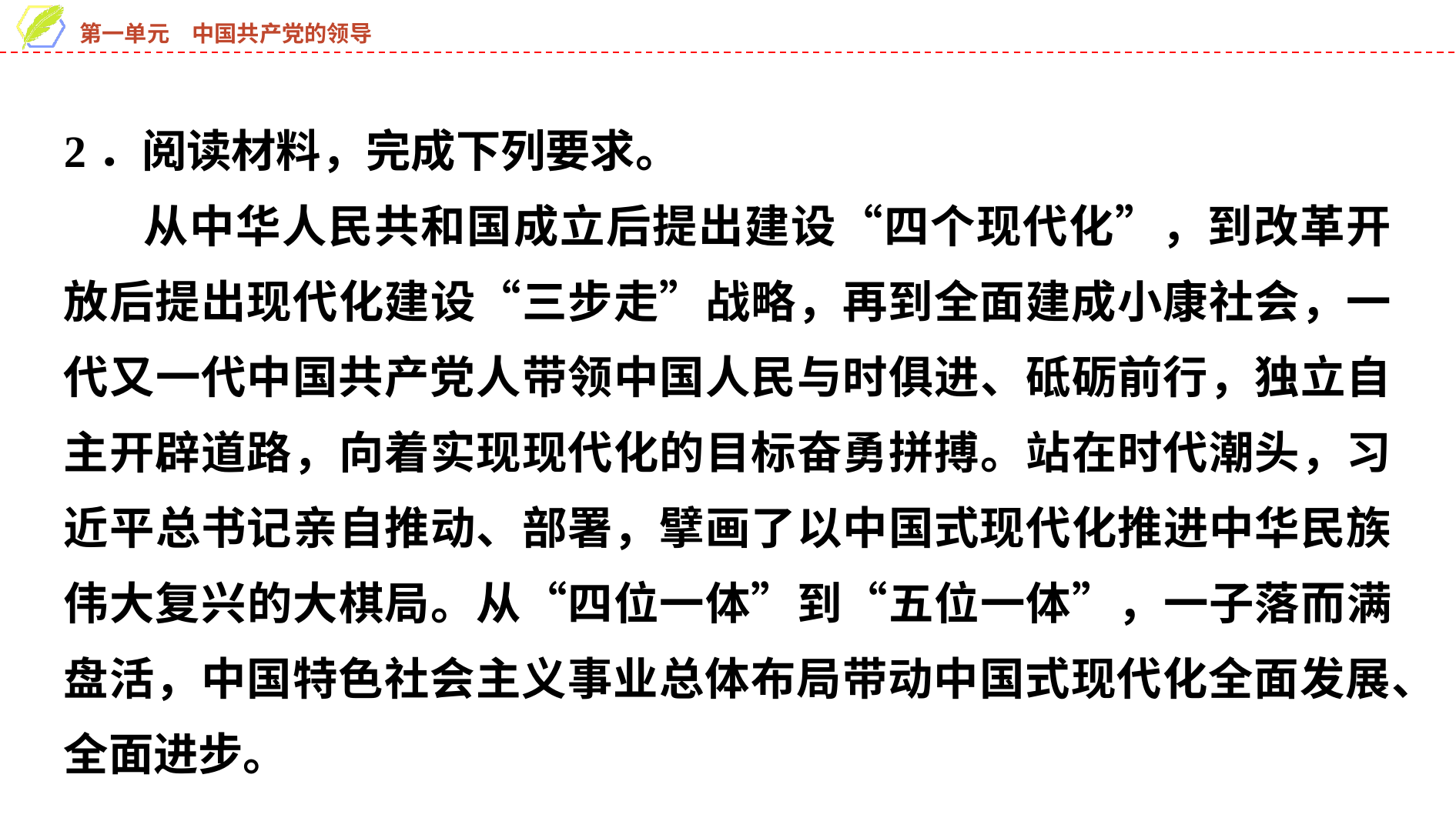

2．阅读材料，完成下列要求。
从中华人民共和国成立后提出建设“四个现代化”，到改革开放后提出现代化建设“三步走”战略，再到全面建成小康社会，一代又一代中国共产党人带领中国人民与时俱进、砥砺前行，独立自主开辟道路，向着实现现代化的目标奋勇拼搏。站在时代潮头，习近平总书记亲自推动、部署，擘画了以中国式现代化推进中华民族伟大复兴的大棋局。从“四位一体”到“五位一体”，一子落而满盘活，中国特色社会主义事业总体布局带动中国式现代化全面发展、全面进步。